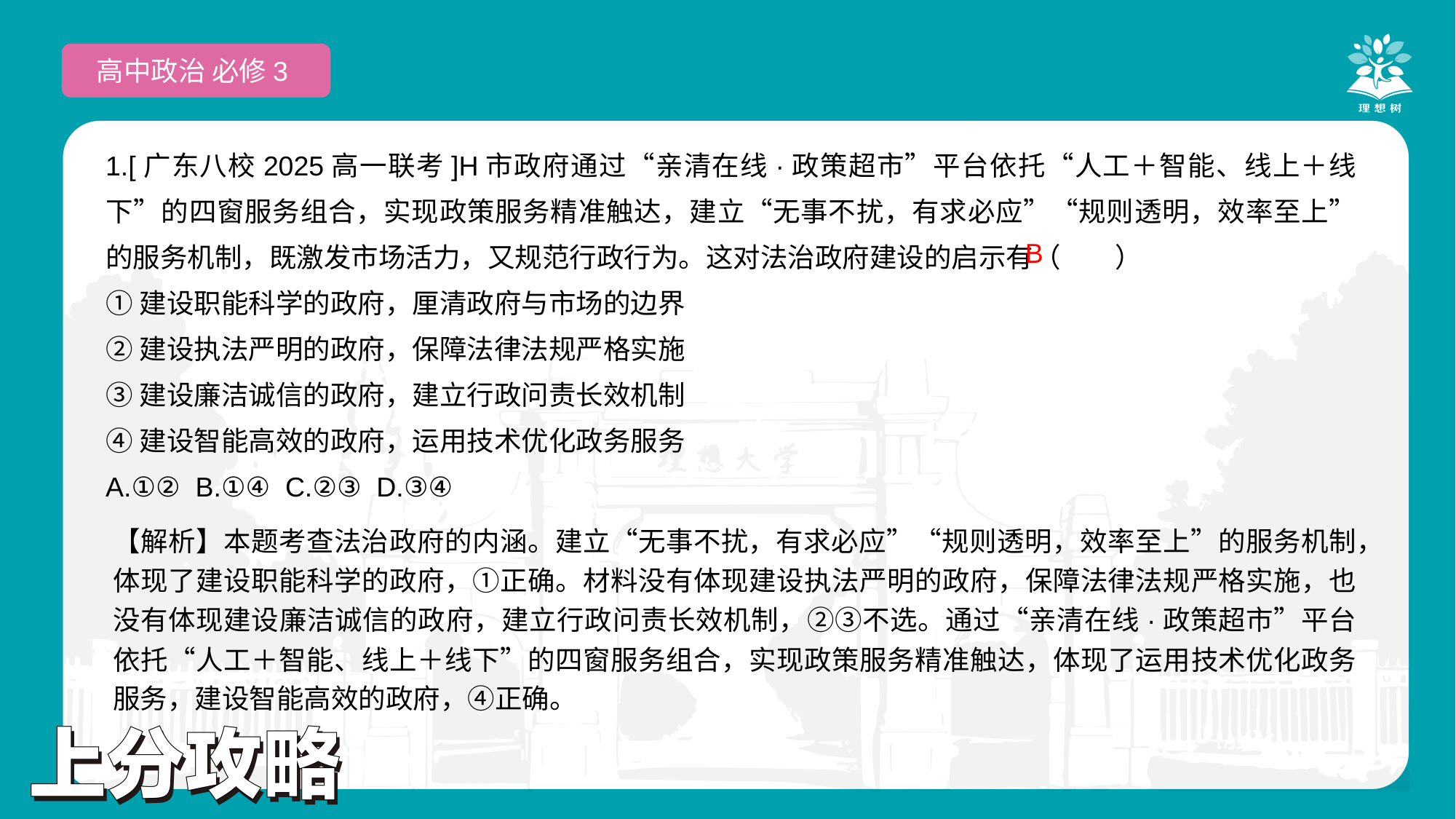

高中政治 必修3
1.[广东八校2025高一联考]H市政府通过“亲清在线·政策超市”平台依托“人工＋智能、线上＋线下”的四窗服务组合，实现政策服务精准触达，建立“无事不扰，有求必应”“规则透明，效率至上”的服务机制，既激发市场活力，又规范行政行为。这对法治政府建设的启示有（　　）
①建设职能科学的政府，厘清政府与市场的边界
②建设执法严明的政府，保障法律法规严格实施
③建设廉洁诚信的政府，建立行政问责长效机制
④建设智能高效的政府，运用技术优化政务服务
A.①②  B.①④  C.②③  D.③④
 B
【解析】本题考查法治政府的内涵。建立“无事不扰，有求必应”“规则透明，效率至上”的服务机制，体现了建设职能科学的政府，①正确。材料没有体现建设执法严明的政府，保障法律法规严格实施，也没有体现建设廉洁诚信的政府，建立行政问责长效机制，②③不选。通过“亲清在线·政策超市”平台依托“人工＋智能、线上＋线下”的四窗服务组合，实现政策服务精准触达，体现了运用技术优化政务服务，建设智能高效的政府，④正确。